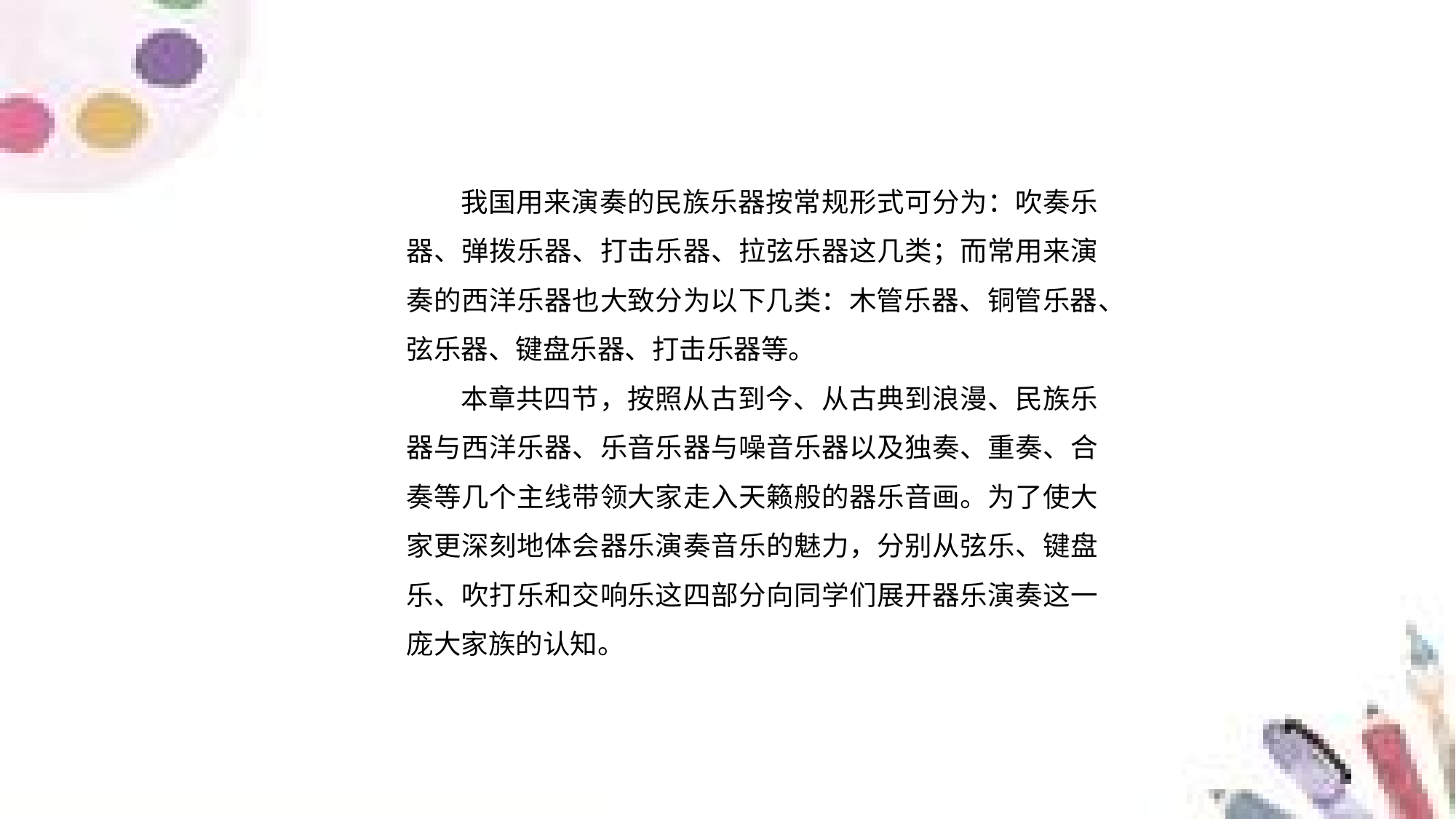

我国用来演奏的民族乐器按常规形式可分为：吹奏乐器、弹拨乐器、打击乐器、拉弦乐器这几类；而常用来演奏的西洋乐器也大致分为以下几类：木管乐器、铜管乐器、弦乐器、键盘乐器、打击乐器等。
本章共四节，按照从古到今、从古典到浪漫、民族乐器与西洋乐器、乐音乐器与噪音乐器以及独奏、重奏、合奏等几个主线带领大家走入天籁般的器乐音画。为了使大家更深刻地体会器乐演奏音乐的魅力，分别从弦乐、键盘乐、吹打乐和交响乐这四部分向同学们展开器乐演奏这一庞大家族的认知。
7